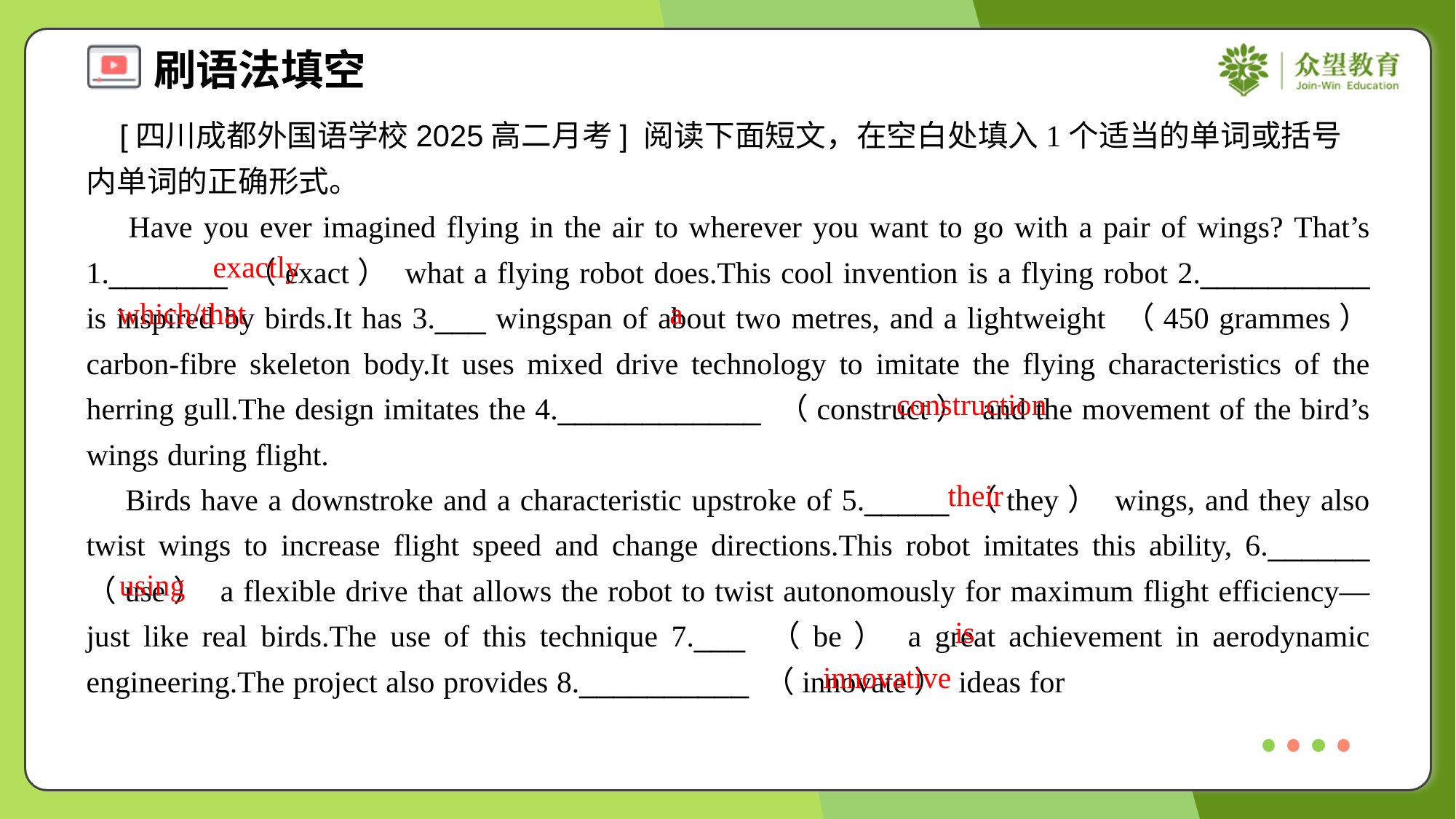

[四川成都外国语学校2025高二月考] 阅读下面短文，在空白处填入1个适当的单词或括号内单词的正确形式。
    Have you ever imagined flying in the air to wherever you want to go with a pair of wings? That’s 1._______ （exact） what a flying robot does.This cool invention is a flying robot 2.__________ is inspired by birds.It has 3.___ wingspan of about two metres, and a lightweight （450 grammes） carbon-fibre skeleton body.It uses mixed drive technology to imitate the flying characteristics of the herring gull.The design imitates the 4.____________ （construct） and the movement of the bird’s wings during flight.
    Birds have a downstroke and a characteristic upstroke of 5._____ （they） wings, and they also twist wings to increase flight speed and change directions.This robot imitates this ability, 6.______ （use） a flexible drive that allows the robot to twist autonomously for maximum flight efficiency—just like real birds.The use of this technique 7.___ （be） a great achievement in aerodynamic engineering.The project also provides 8.__________ （innovate） ideas for
exactly
which/that
a
construction
their
using
is
innovative